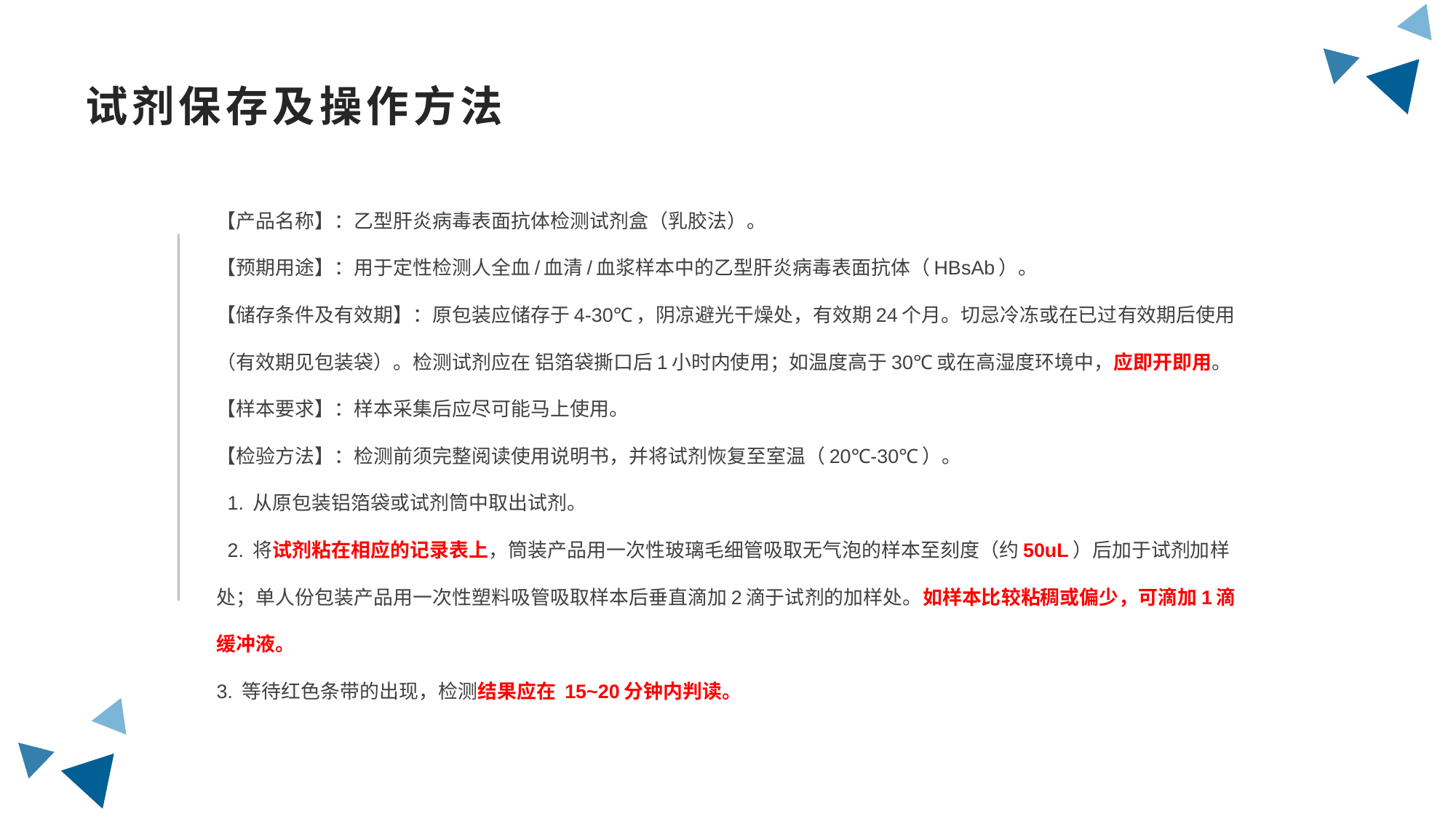

试剂保存及操作方法
【产品名称】：乙型肝炎病毒表面抗体检测试剂盒（乳胶法）。
【预期用途】：用于定性检测人全血/血清/血浆样本中的乙型肝炎病毒表面抗体（HBsAb）。
【储存条件及有效期】：原包装应储存于4-30℃，阴凉避光干燥处，有效期24个月。切忌冷冻或在已过有效期后使用（有效期见包装袋）。检测试剂应在 铝箔袋撕口后1小时内使用；如温度高于30℃或在高湿度环境中，应即开即用。
【样本要求】：样本采集后应尽可能马上使用。
【检验方法】：检测前须完整阅读使用说明书，并将试剂恢复至室温（20℃-30℃）。
  1. 从原包装铝箔袋或试剂筒中取出试剂。
  2. 将试剂粘在相应的记录表上，筒装产品用一次性玻璃毛细管吸取无气泡的样本至刻度（约50uL）后加于试剂加样处；单人份包装产品用一次性塑料吸管吸取样本后垂直滴加2滴于试剂的加样处。如样本比较粘稠或偏少，可滴加1滴缓冲液。
3. 等待红色条带的出现，检测结果应在 15~20分钟内判读。